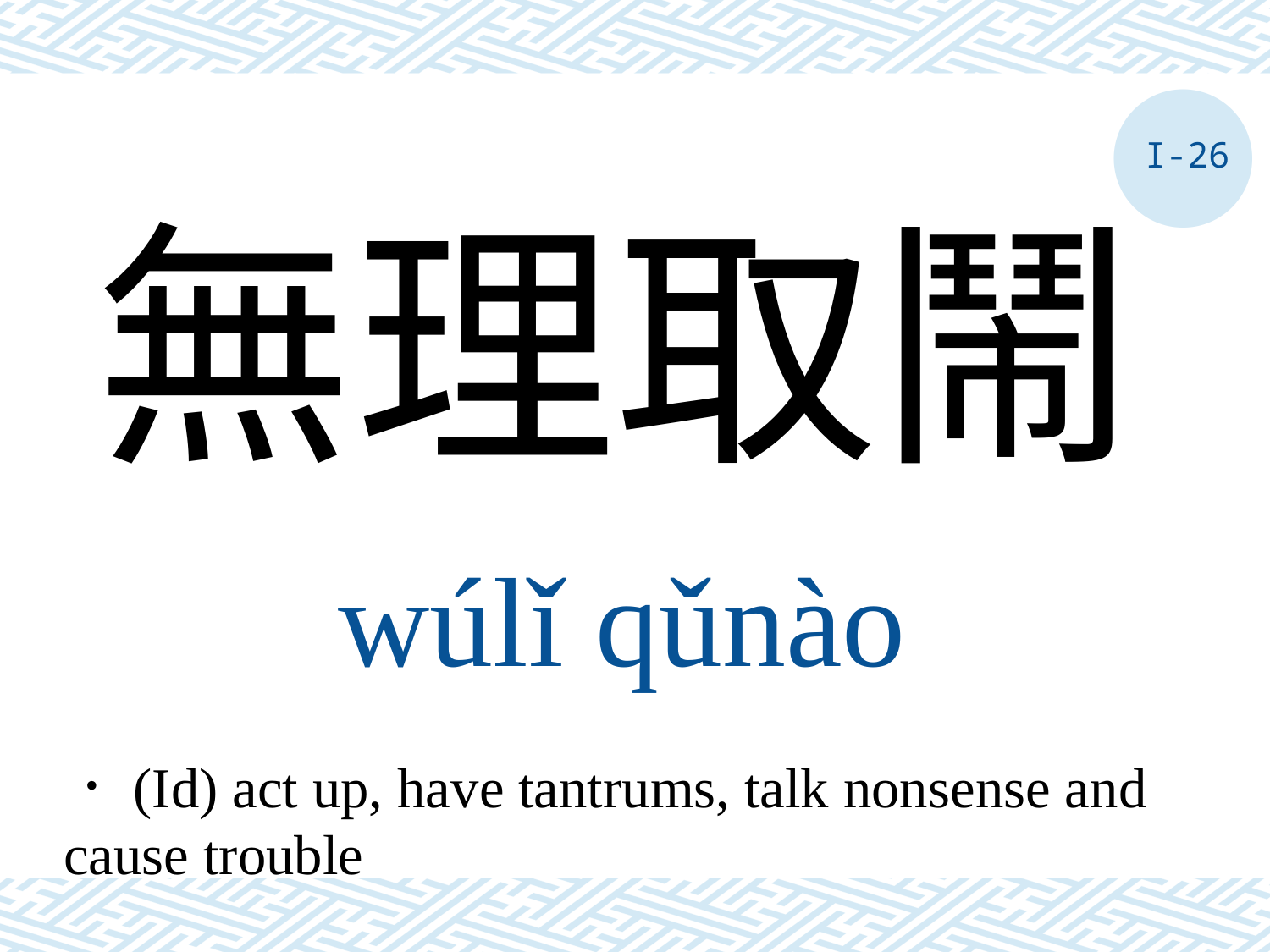

I-26

無理取鬧
wúlǐ qǔnào
．(Id) act up, have tantrums, talk nonsense and cause trouble